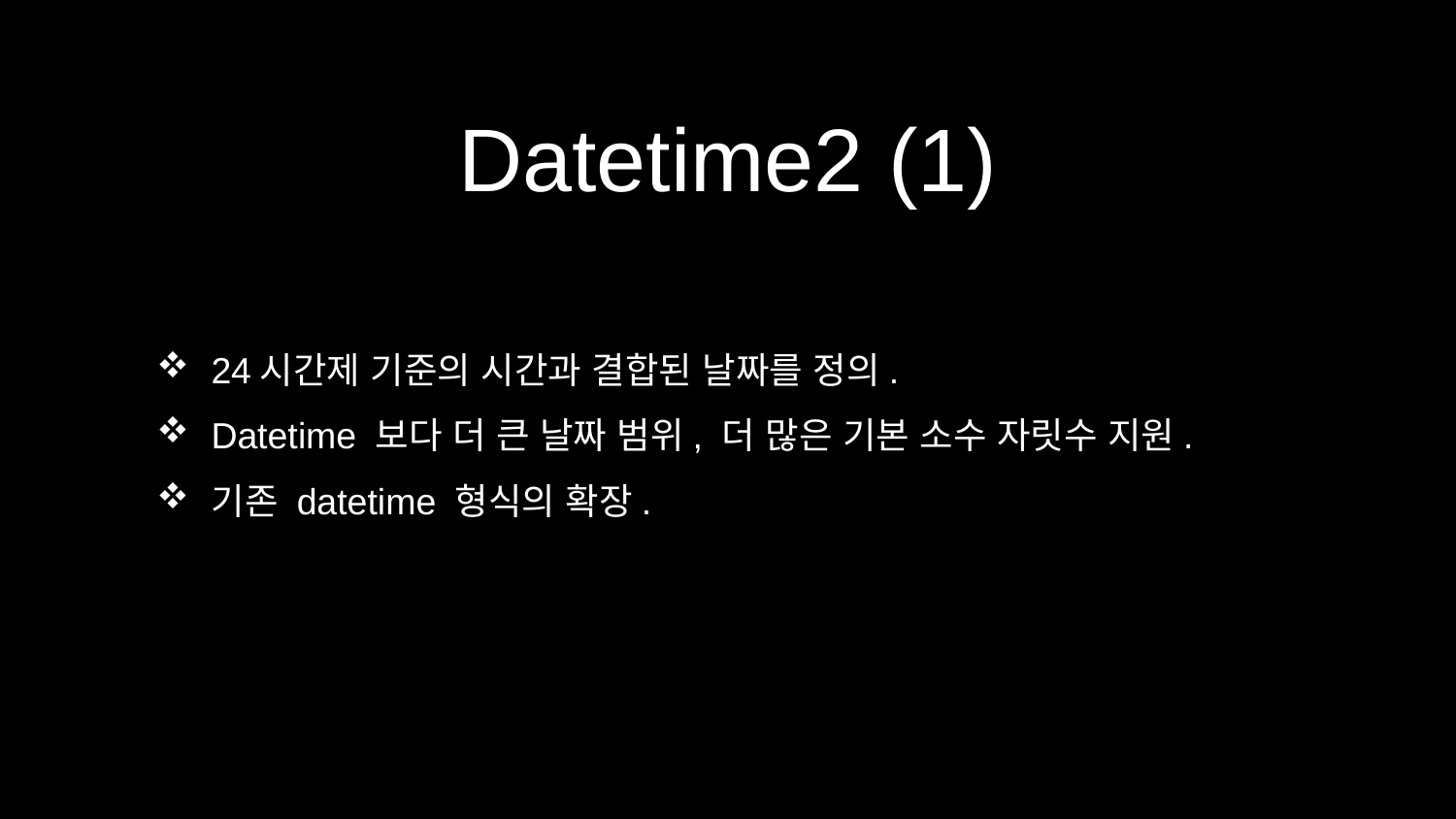

# Datetime2 (1)
24시간제 기준의 시간과 결합된 날짜를 정의.
Datetime 보다 더 큰 날짜 범위, 더 많은 기본 소수 자릿수 지원.
기존 datetime 형식의 확장.